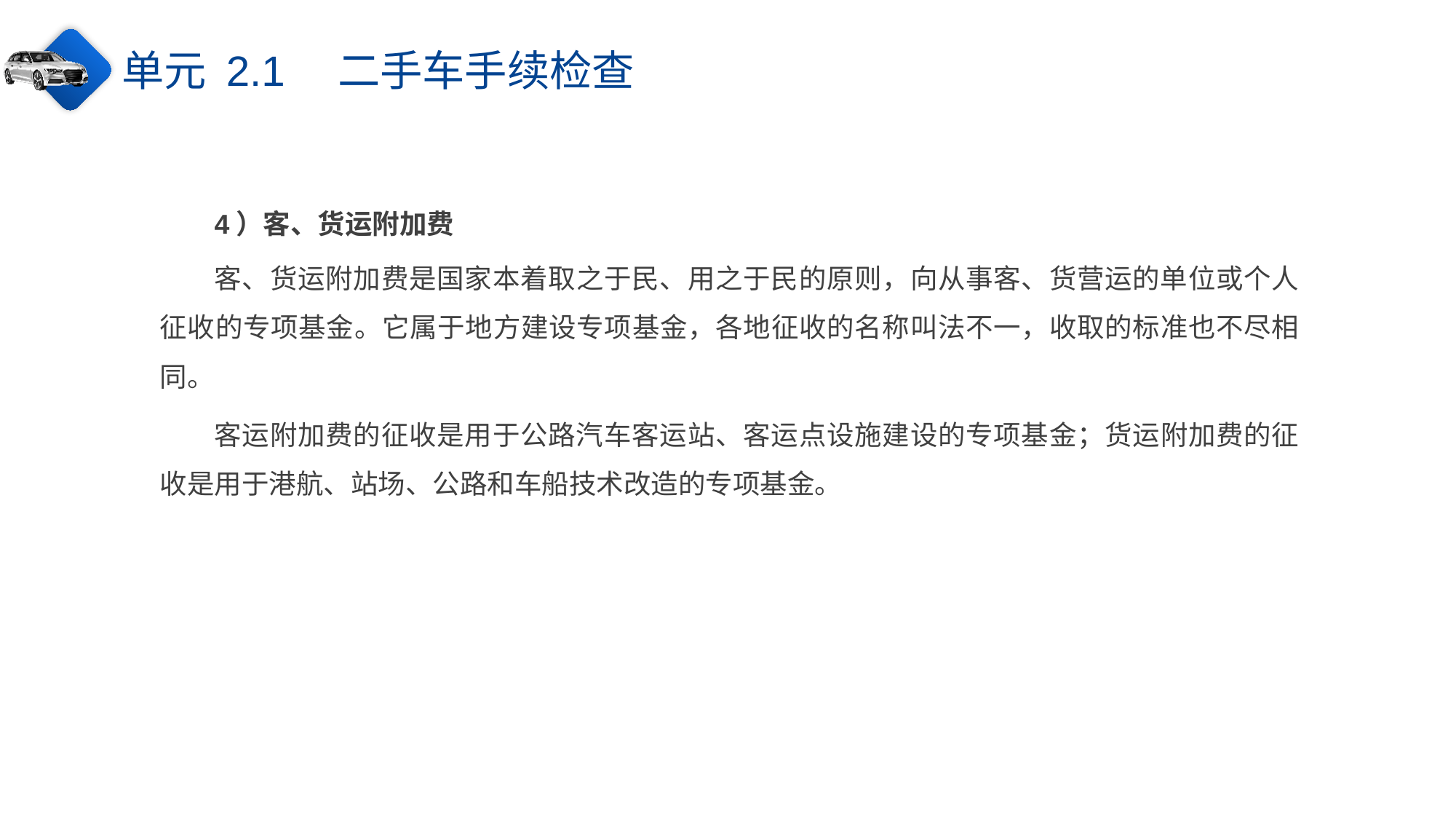

单元 2.1　二手车手续检查
4）客、货运附加费
客、货运附加费是国家本着取之于民、用之于民的原则，向从事客、货营运的单位或个人征收的专项基金。它属于地方建设专项基金，各地征收的名称叫法不一，收取的标准也不尽相同。
客运附加费的征收是用于公路汽车客运站、客运点设施建设的专项基金；货运附加费的征收是用于港航、站场、公路和车船技术改造的专项基金。